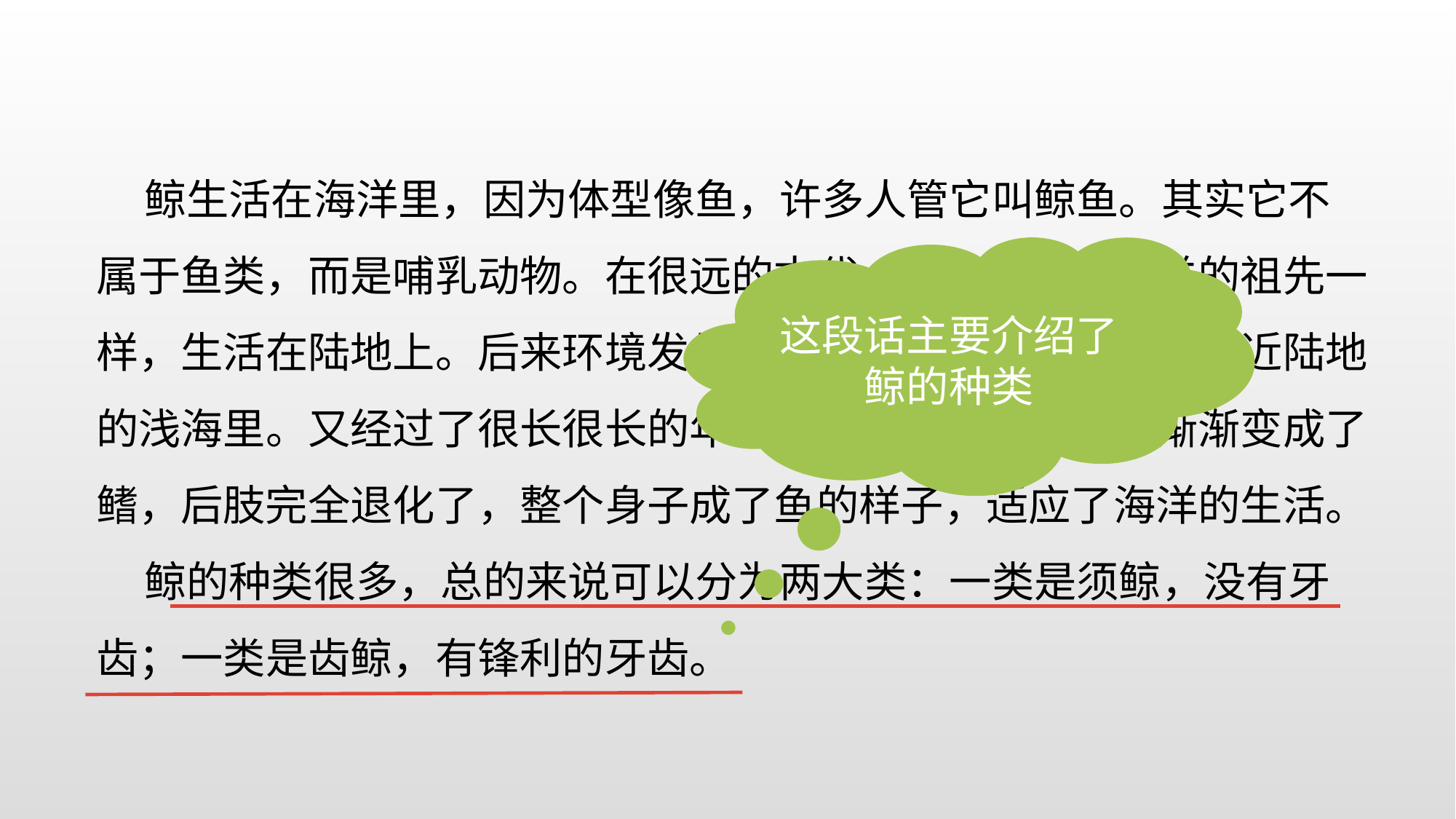

鲸生活在海洋里，因为体型像鱼，许多人管它叫鲸鱼。其实它不属于鱼类，而是哺乳动物。在很远的古代，鲸的祖先跟牛羊的祖先一样，生活在陆地上。后来环境发生了变化，鲸的祖先生活在靠近陆地的浅海里。又经过了很长很长的年代，它们的前肢和尾巴渐渐变成了鳍，后肢完全退化了，整个身子成了鱼的样子，适应了海洋的生活。
    鲸的种类很多，总的来说可以分为两大类：一类是须鲸，没有牙齿；一类是齿鲸，有锋利的牙齿。
这段话主要介绍了鲸的种类